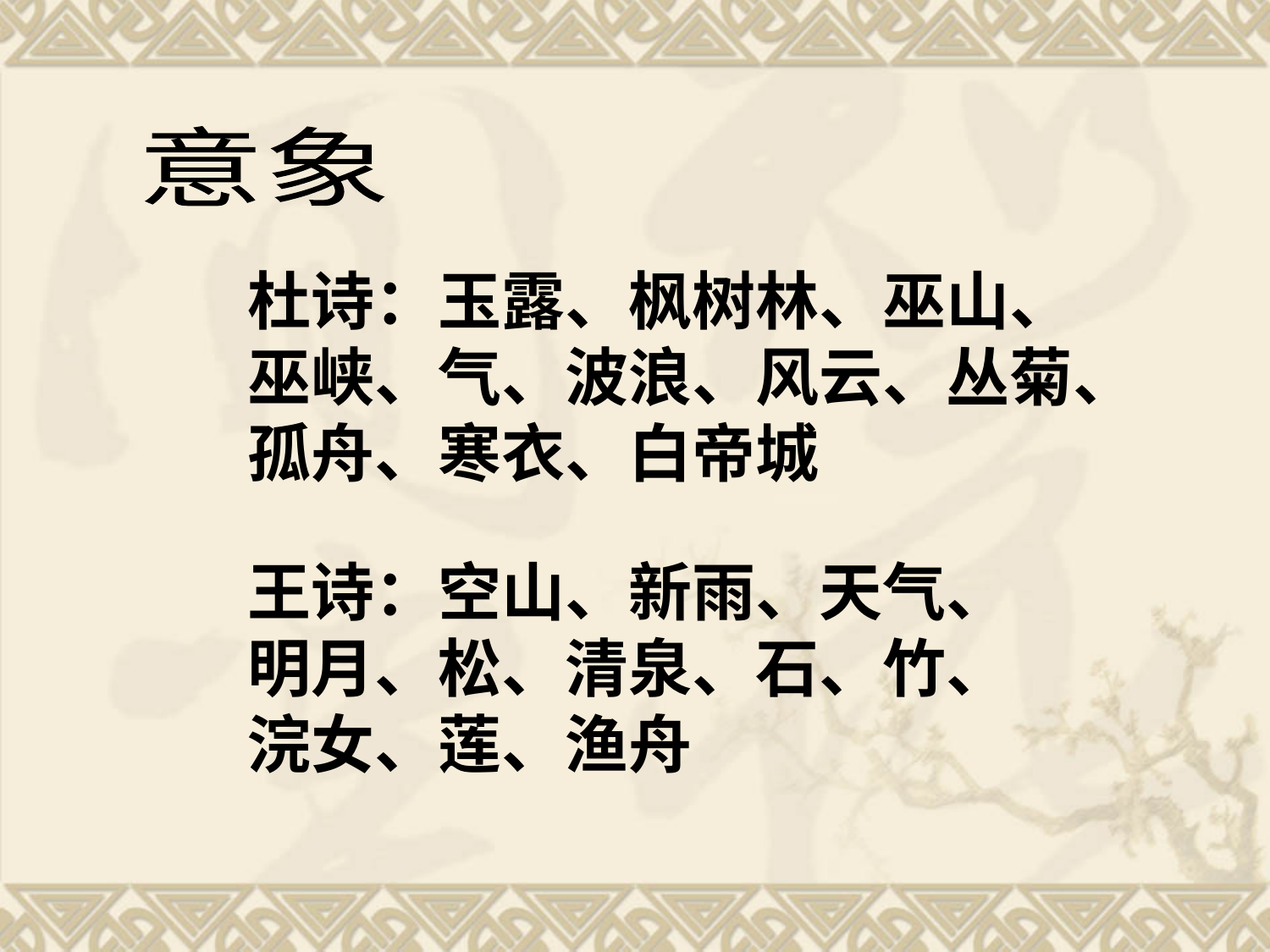

意象
杜诗：玉露、枫树林、巫山、巫峡、气、波浪、风云、丛菊、孤舟、寒衣、白帝城

王诗：空山、新雨、天气、明月、松、清泉、石、竹、浣女、莲、渔舟